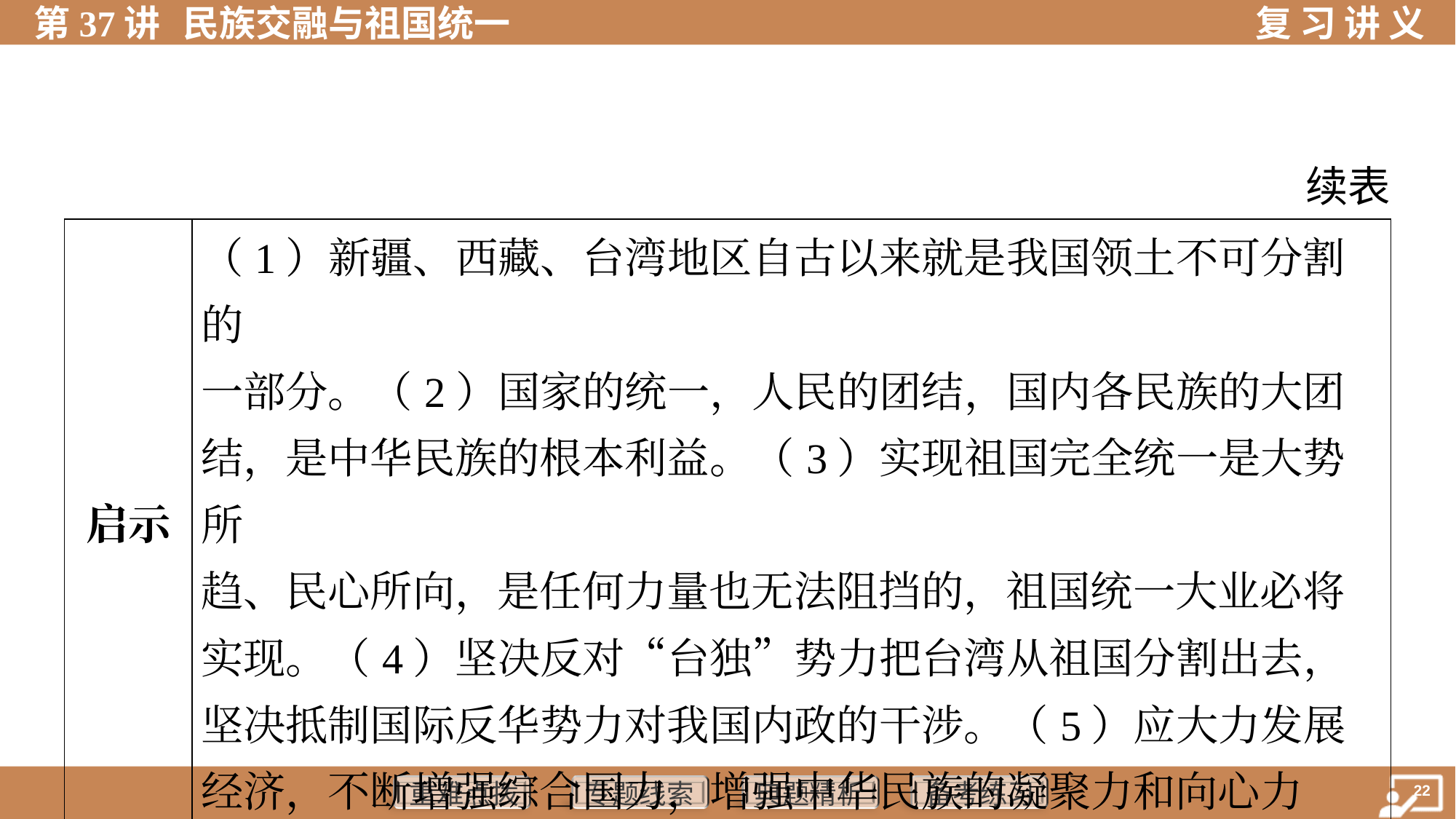

续表
| 启示 | （1）新疆、西藏、台湾地区自古以来就是我国领土不可分割的 一部分。（2）国家的统一，人民的团结，国内各民族的大团 结，是中华民族的根本利益。（3）实现祖国完全统一是大势所 趋、民心所向，是任何力量也无法阻挡的，祖国统一大业必将 实现。（4）坚决反对“台独”势力把台湾从祖国分割出去，坚决抵制国际反华势力对我国内政的干涉。（5）应大力发展经济，不断增强综合国力，增强中华民族的凝聚力和向心力 |  |
| --- | --- | --- |